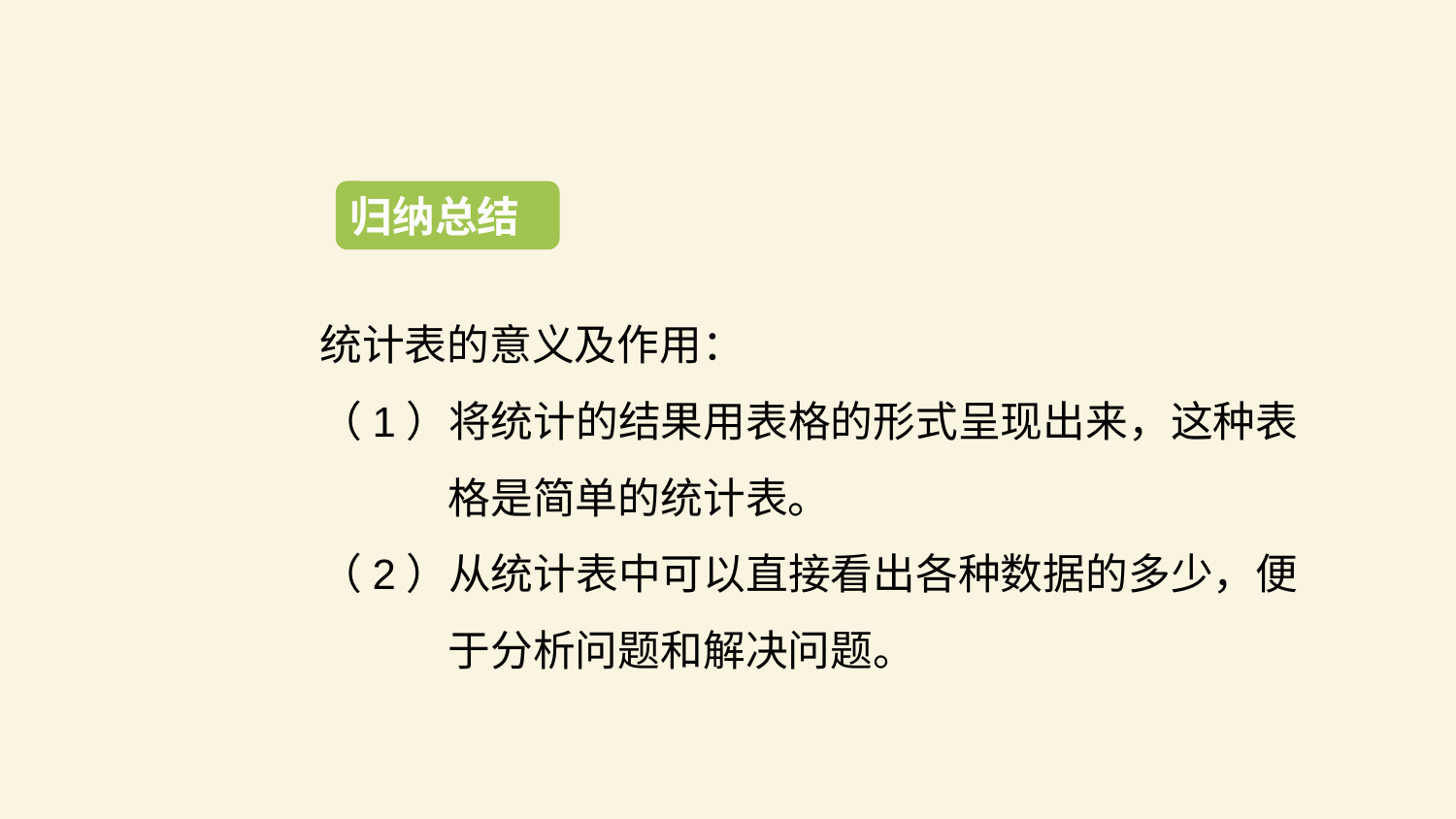

归纳总结
统计表的意义及作用：
（1）将统计的结果用表格的形式呈现出来，这种表格是简单的统计表。
（2）从统计表中可以直接看出各种数据的多少，便于分析问题和解决问题。